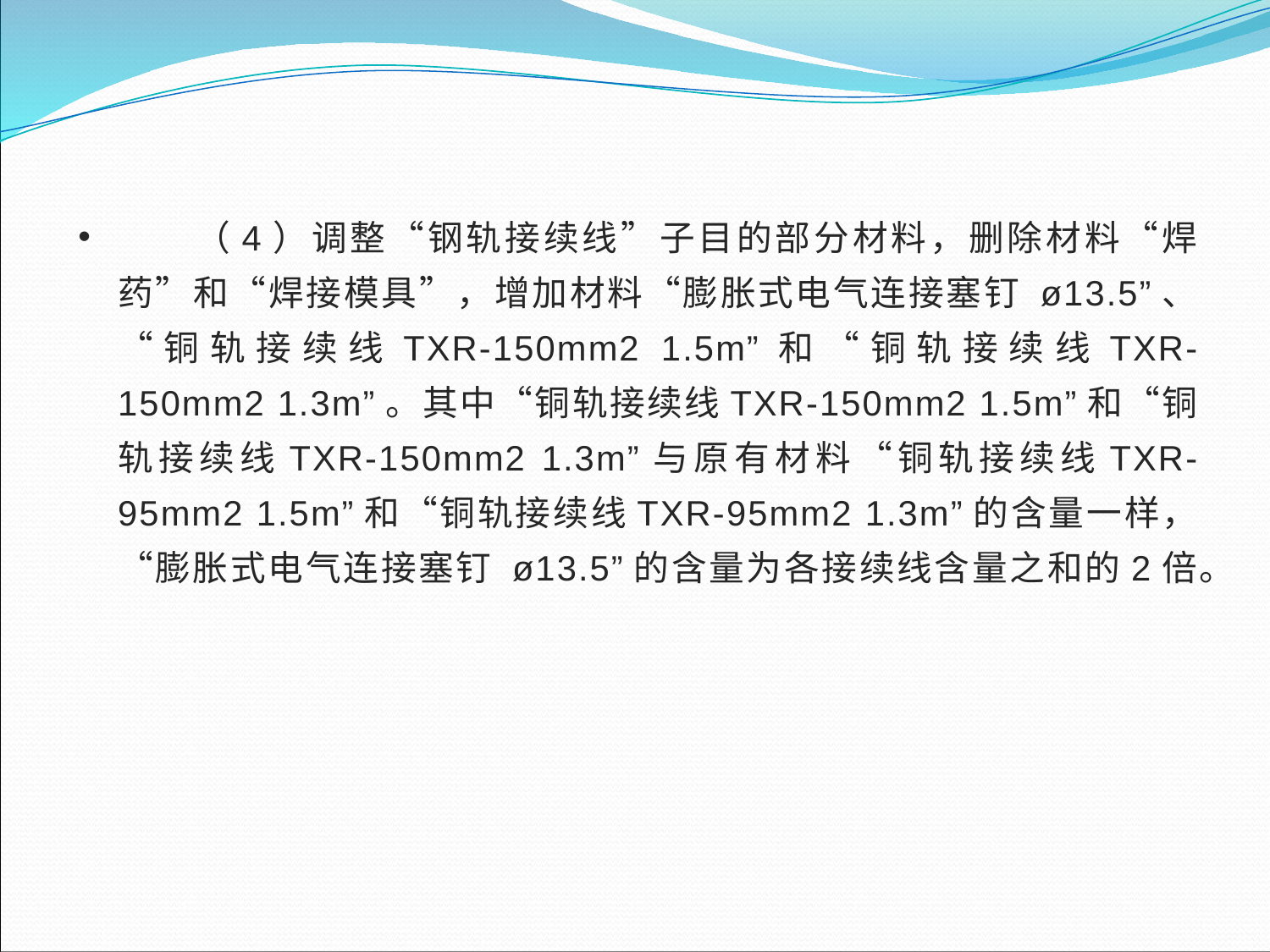

（4）调整“钢轨接续线”子目的部分材料，删除材料“焊药”和“焊接模具”，增加材料“膨胀式电气连接塞钉 ø13.5”、“铜轨接续线TXR-150mm2 1.5m”和“铜轨接续线TXR-150mm2 1.3m”。其中“铜轨接续线TXR-150mm2 1.5m”和“铜轨接续线TXR-150mm2 1.3m”与原有材料“铜轨接续线TXR-95mm2 1.5m”和“铜轨接续线TXR-95mm2 1.3m”的含量一样，“膨胀式电气连接塞钉 ø13.5”的含量为各接续线含量之和的2倍。

16